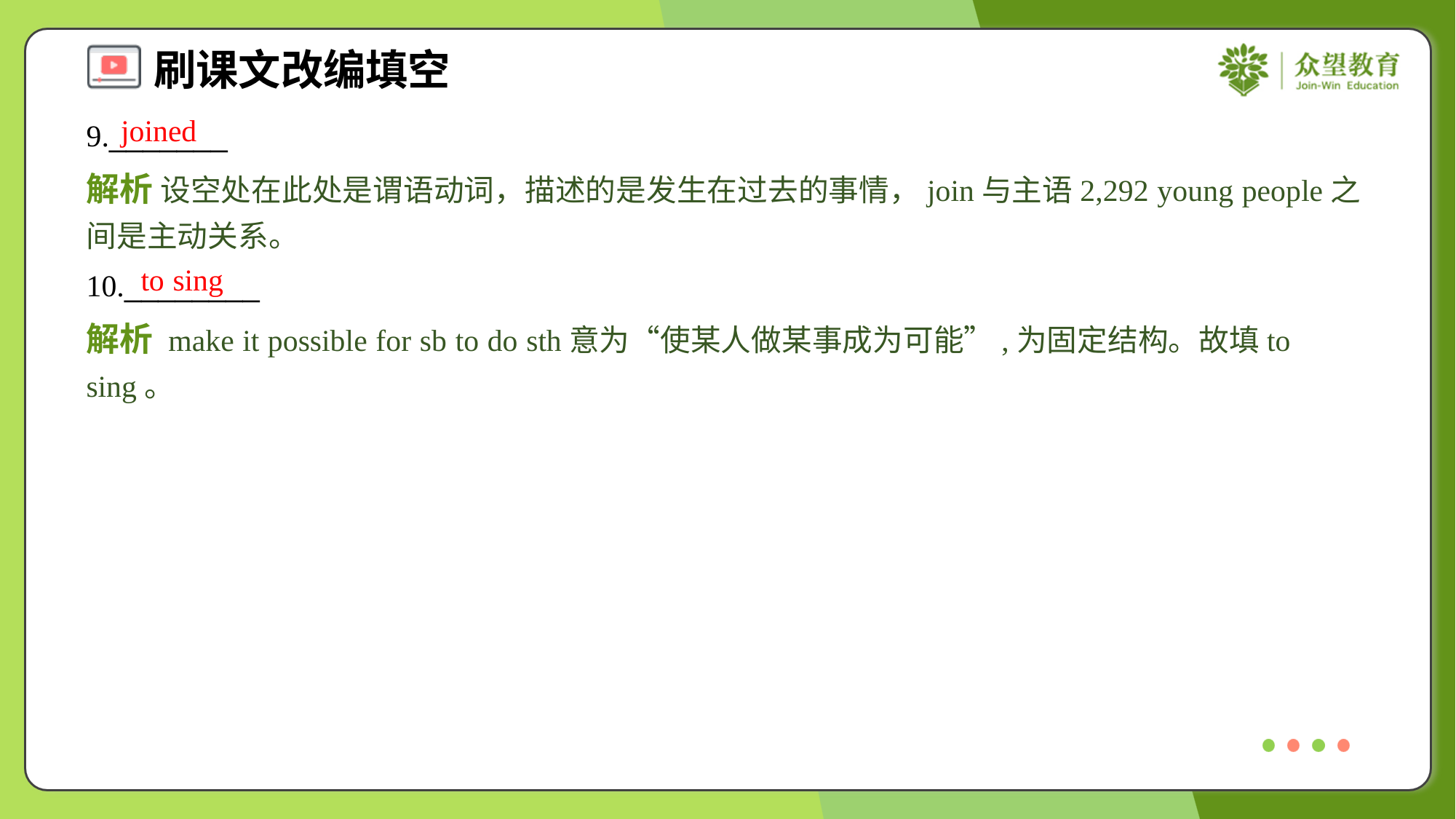

joined
9._______
解析 设空处在此处是谓语动词，描述的是发生在过去的事情，join与主语2,292 young people之间是主动关系。
to sing
10.________
解析 make it possible for sb to do sth意为“使某人做某事成为可能”,为固定结构。故填to sing。